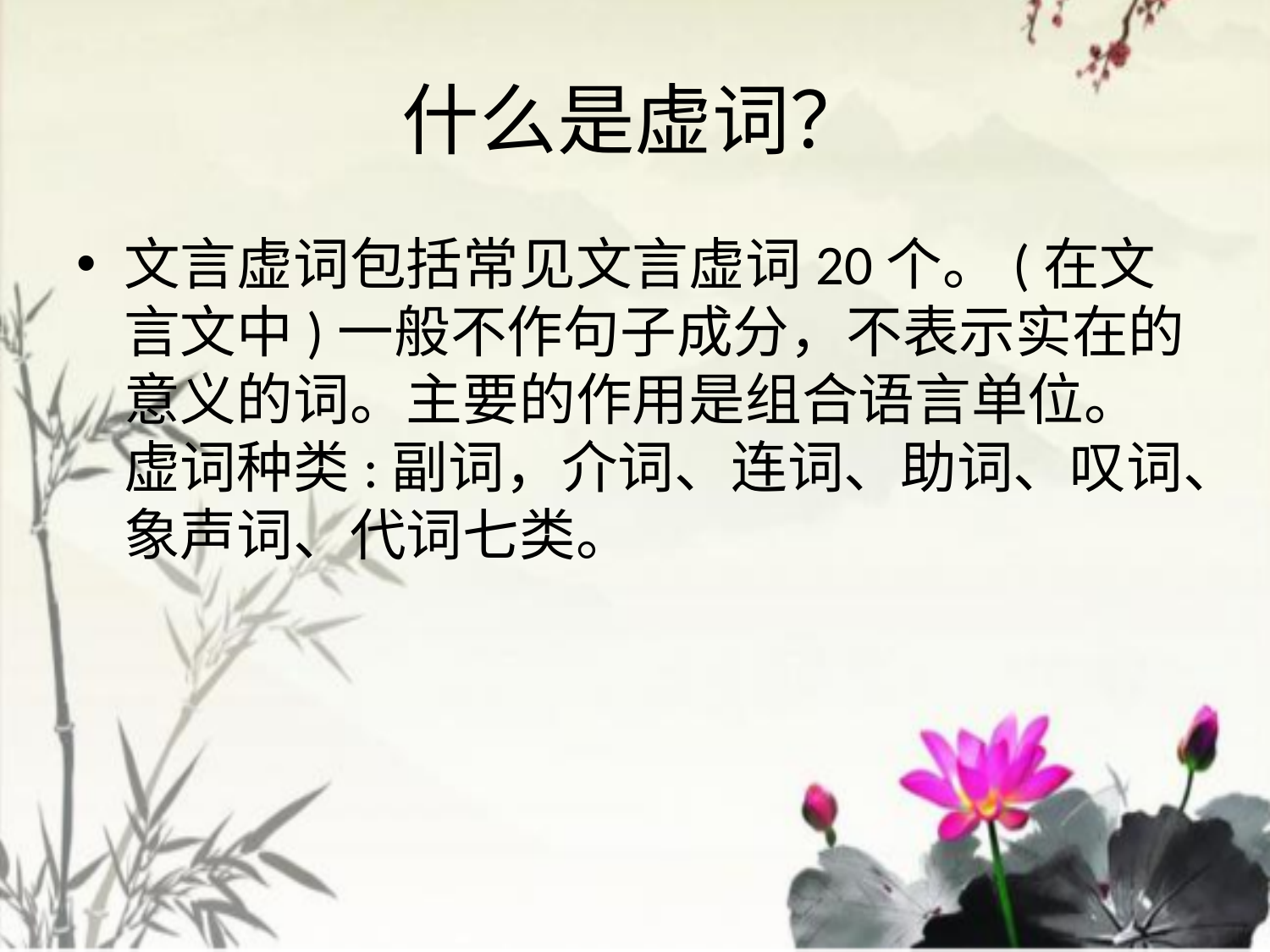

# 什么是虚词？
文言虚词包括常见文言虚词20个。(在文言文中)一般不作句子成分，不表示实在的意义的词。主要的作用是组合语言单位。 虚词种类:副词，介词、连词、助词、叹词、象声词、代词七类。